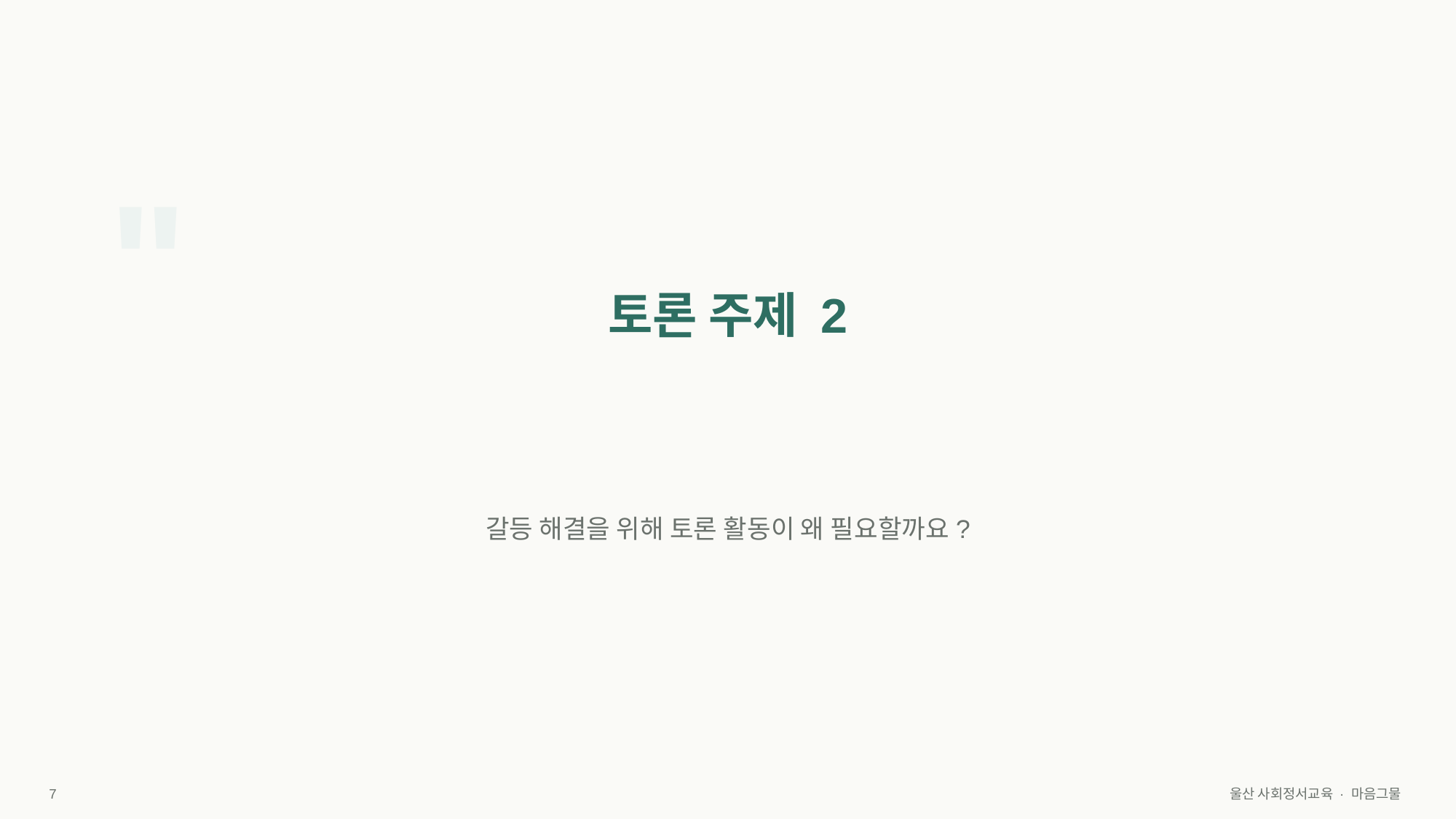

"
토론 주제 2
갈등 해결을 위해 토론 활동이 왜 필요할까요?
7
울산 사회정서교육 · 마음그물